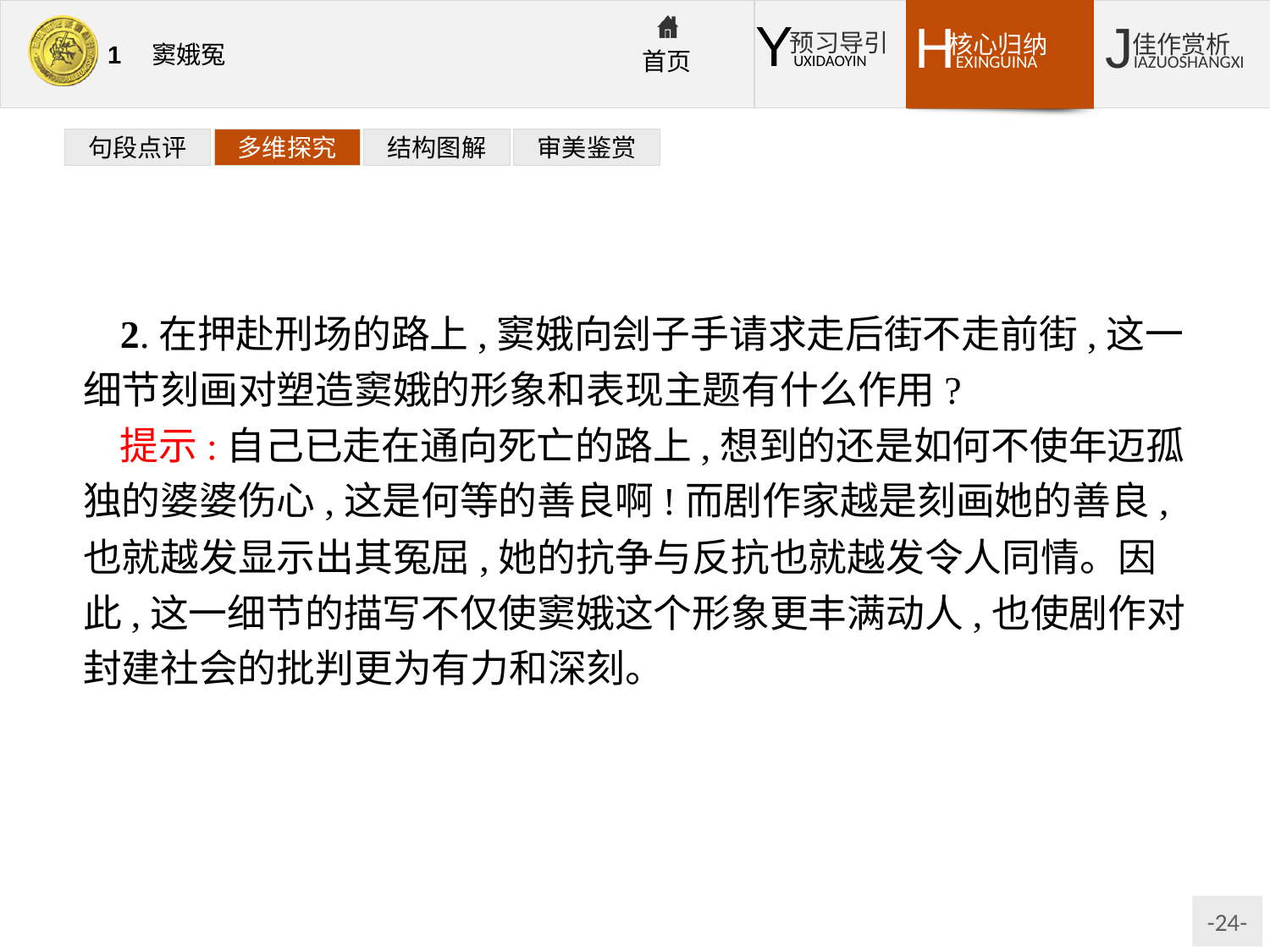

句段点评
多维探究
结构图解
审美鉴赏
2.在押赴刑场的路上,窦娥向刽子手请求走后街不走前街,这一细节刻画对塑造窦娥的形象和表现主题有什么作用?
提示:自己已走在通向死亡的路上,想到的还是如何不使年迈孤独的婆婆伤心,这是何等的善良啊!而剧作家越是刻画她的善良,也就越发显示出其冤屈,她的抗争与反抗也就越发令人同情。因此,这一细节的描写不仅使窦娥这个形象更丰满动人,也使剧作对封建社会的批判更为有力和深刻。